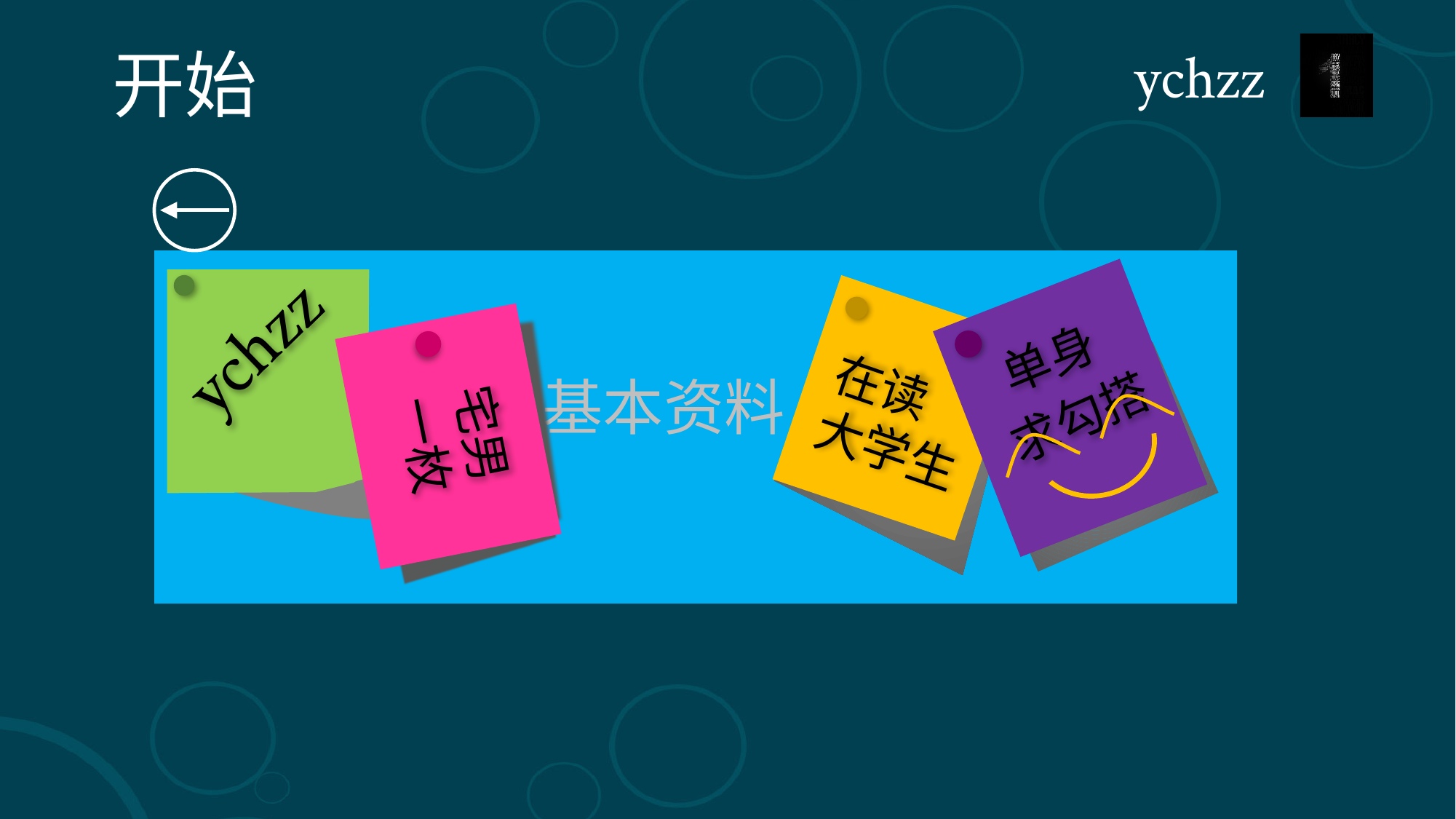

ychzz

单身

求勾搭

在读
大学生

宅男一枚

基本资料